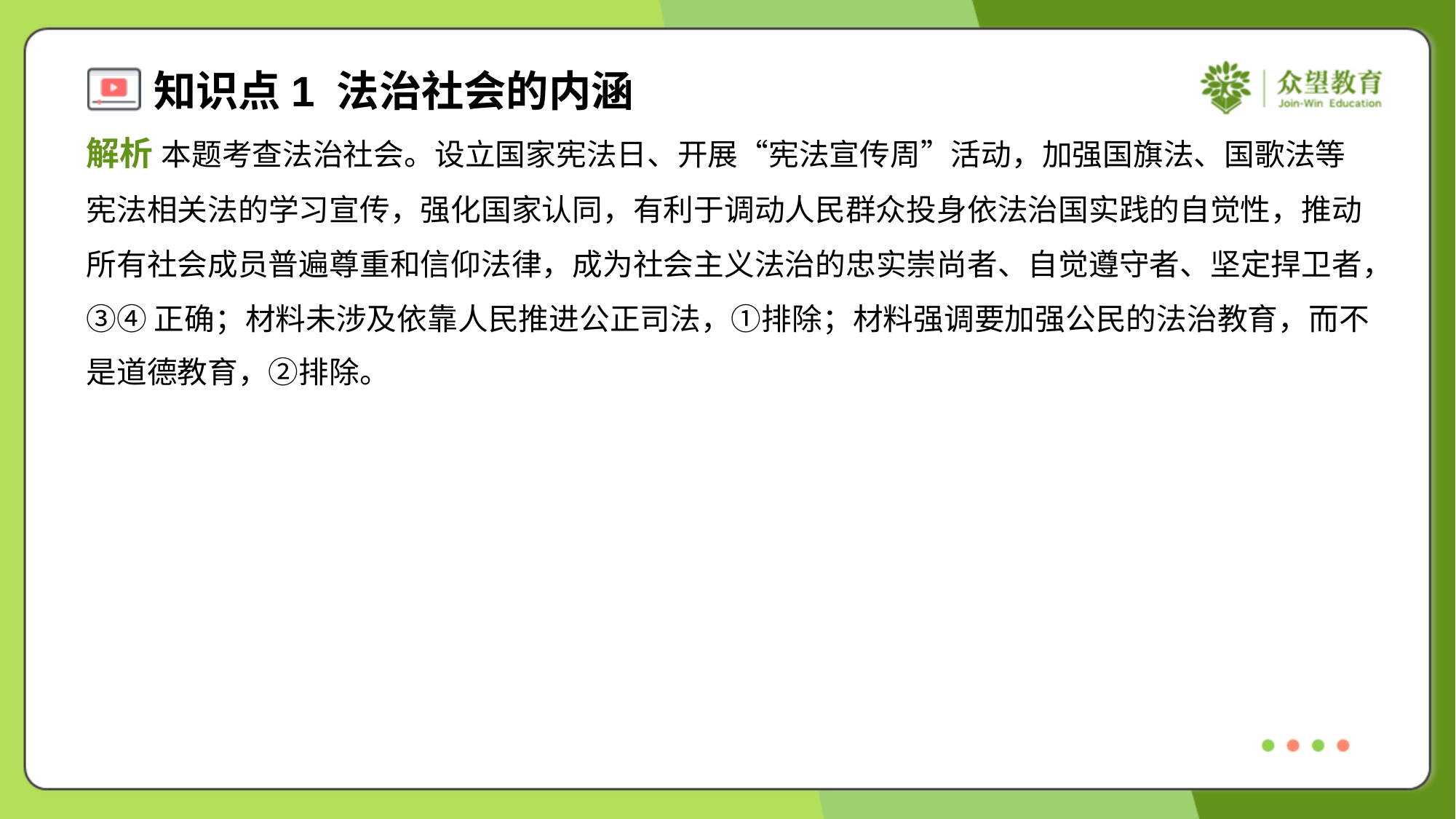

解析 本题考查法治社会。设立国家宪法日、开展“宪法宣传周”活动，加强国旗法、国歌法等
宪法相关法的学习宣传，强化国家认同，有利于调动人民群众投身依法治国实践的自觉性，推动
所有社会成员普遍尊重和信仰法律，成为社会主义法治的忠实崇尚者、自觉遵守者、坚定捍卫者，
③④正确；材料未涉及依靠人民推进公正司法，①排除；材料强调要加强公民的法治教育，而不
是道德教育，②排除。